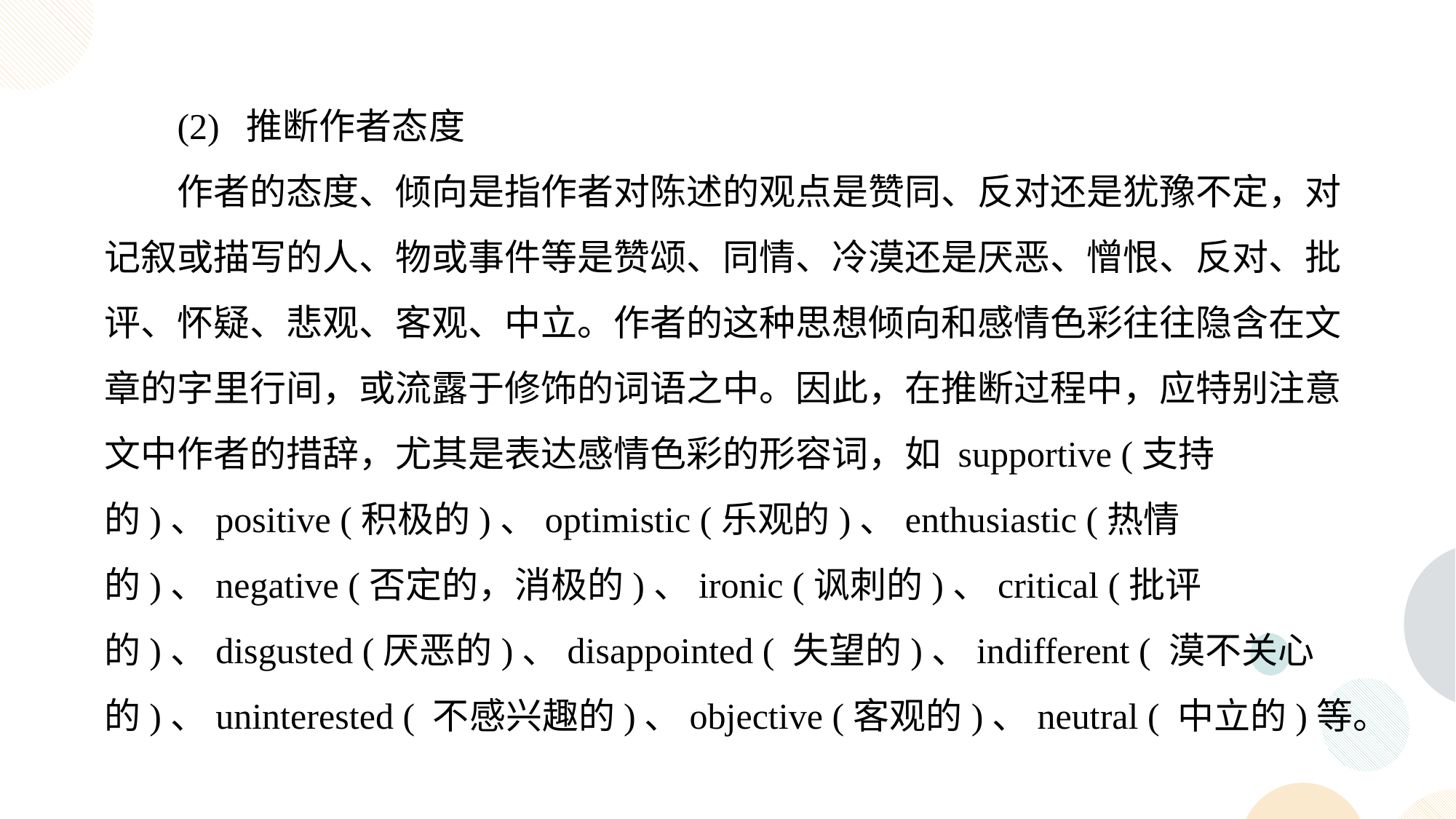

(2)  推断作者态度
作者的态度、倾向是指作者对陈述的观点是赞同、反对还是犹豫不定，对记叙或描写的人、物或事件等是赞颂、同情、冷漠还是厌恶、憎恨、反对、批评、怀疑、悲观、客观、中立。作者的这种思想倾向和感情色彩往往隐含在文章的字里行间，或流露于修饰的词语之中。因此，在推断过程中，应特别注意文中作者的措辞，尤其是表达感情色彩的形容词，如 supportive (支持的)、positive (积极的)、optimistic (乐观的)、enthusiastic (热情的)、negative (否定的，消极的)、ironic (讽刺的)、critical (批评的)、disgusted (厌恶的)、disappointed ( 失望的)、indifferent ( 漠不关心的)、uninterested ( 不感兴趣的)、objective (客观的)、neutral ( 中立的)等。